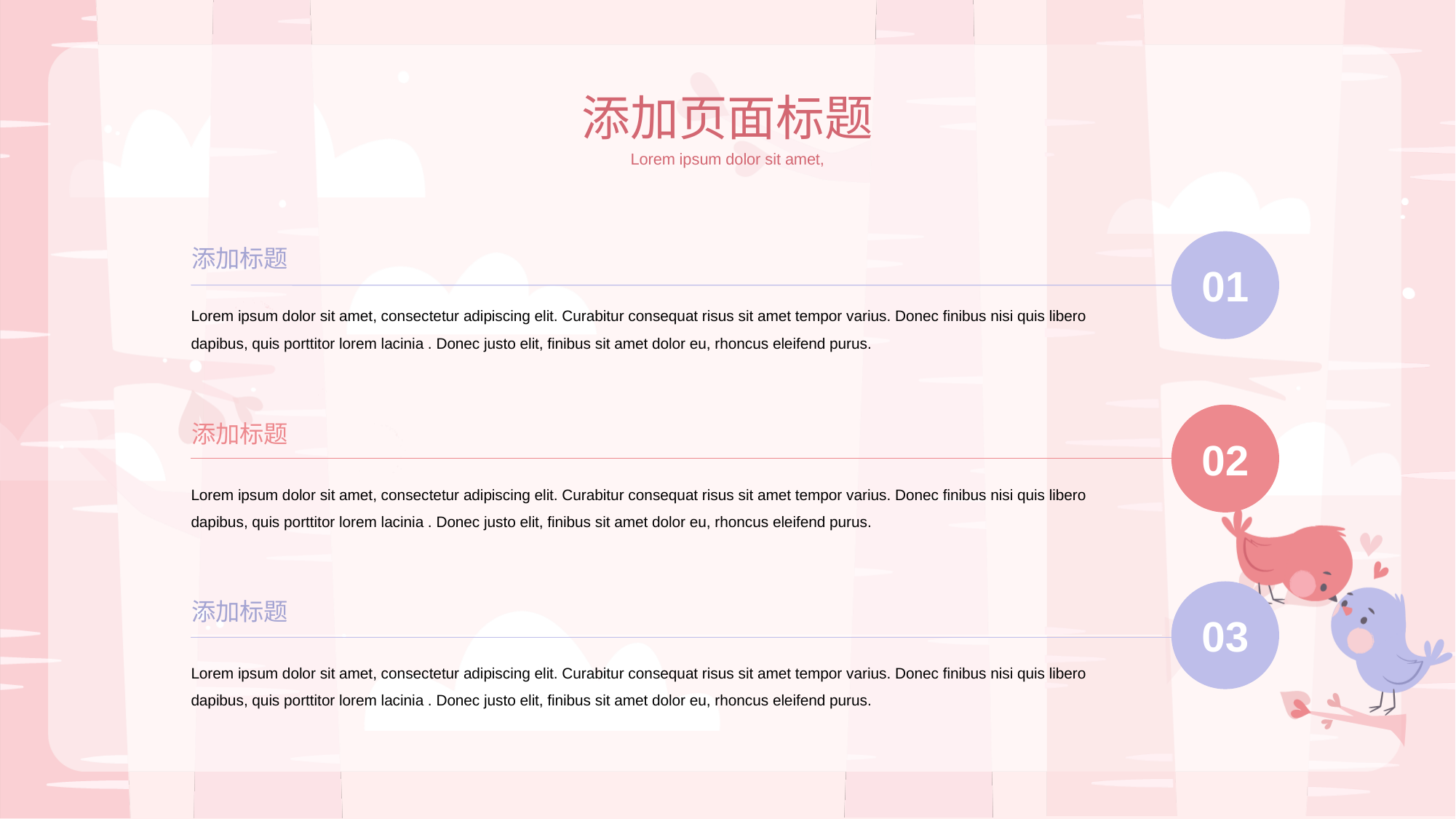

添加页面标题
Lorem ipsum dolor sit amet,
01
添加标题
Lorem ipsum dolor sit amet, consectetur adipiscing elit. Curabitur consequat risus sit amet tempor varius. Donec finibus nisi quis libero dapibus, quis porttitor lorem lacinia . Donec justo elit, finibus sit amet dolor eu, rhoncus eleifend purus.
02
添加标题
Lorem ipsum dolor sit amet, consectetur adipiscing elit. Curabitur consequat risus sit amet tempor varius. Donec finibus nisi quis libero dapibus, quis porttitor lorem lacinia . Donec justo elit, finibus sit amet dolor eu, rhoncus eleifend purus.
03
添加标题
Lorem ipsum dolor sit amet, consectetur adipiscing elit. Curabitur consequat risus sit amet tempor varius. Donec finibus nisi quis libero dapibus, quis porttitor lorem lacinia . Donec justo elit, finibus sit amet dolor eu, rhoncus eleifend purus.